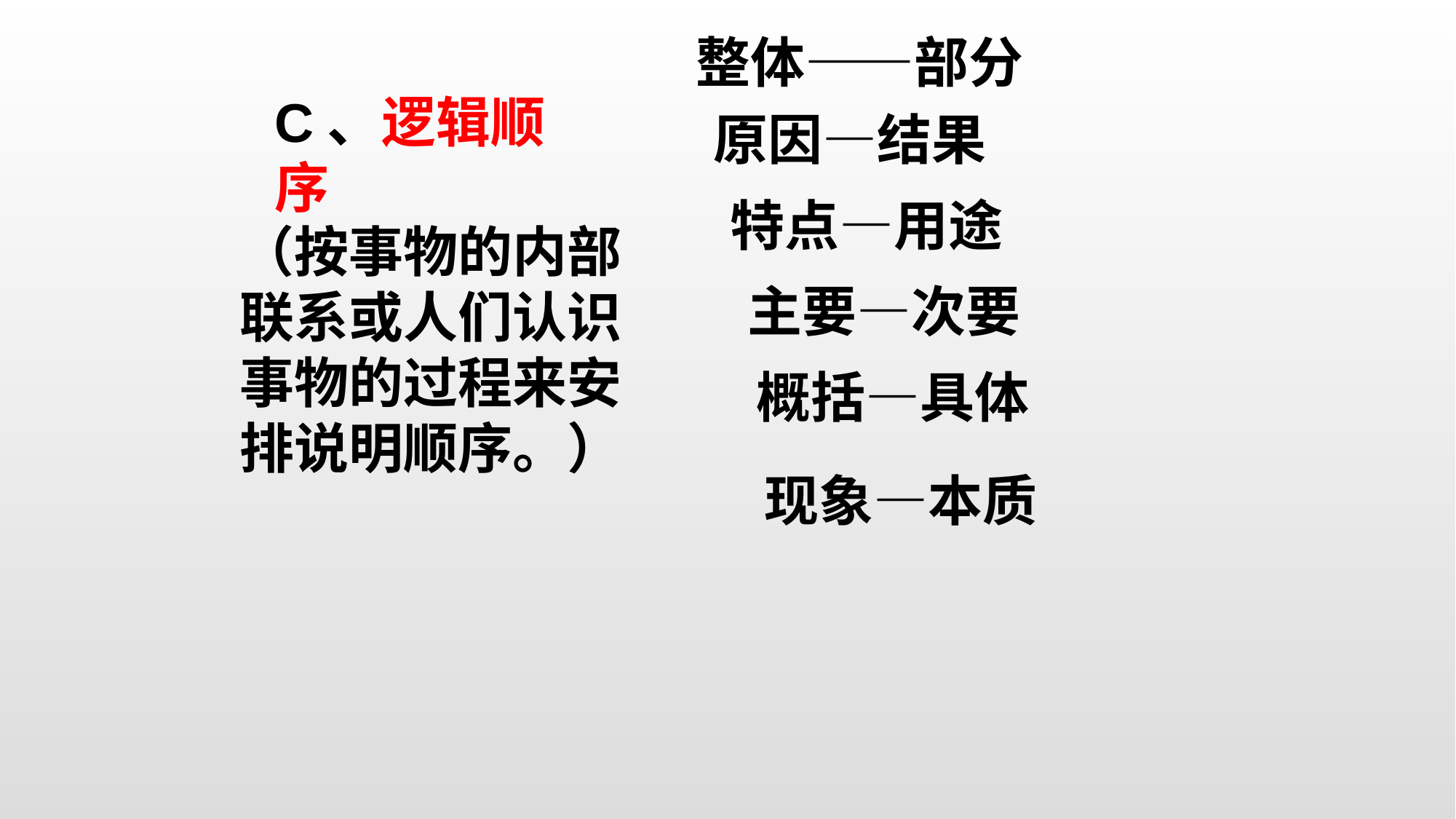

整体——部分
C、逻辑顺序
原因—结果
特点—用途
（按事物的内部联系或人们认识事物的过程来安排说明顺序。）
主要—次要
概括—具体
现象—本质